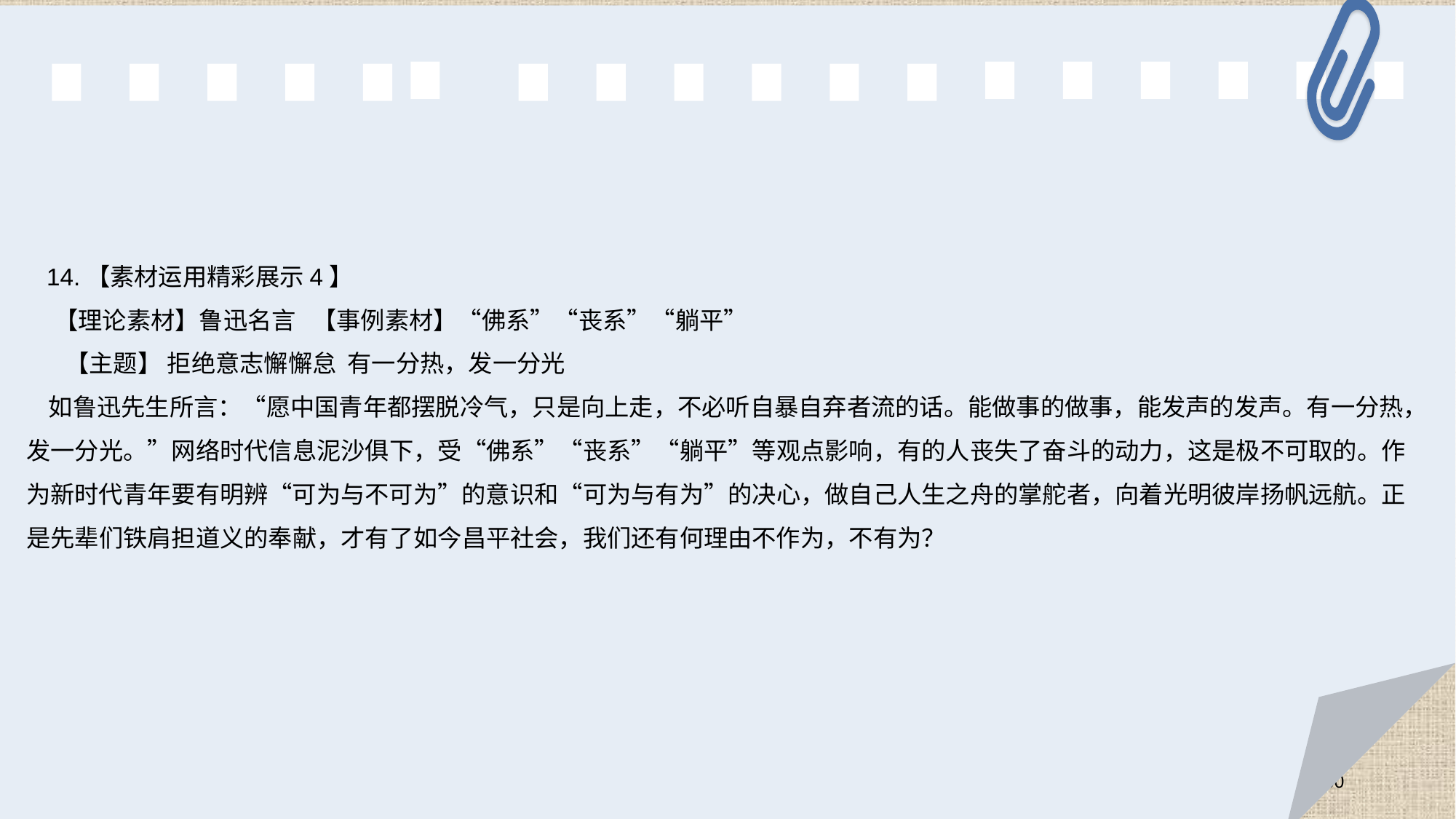

14.【素材运用精彩展示4】
    【理论素材】鲁迅名言   【事例素材】“佛系”“丧系”“躺平”
      【主题】 拒绝意志懈懈怠  有一分热，发一分光
   如鲁迅先生所言：“愿中国青年都摆脱冷气，只是向上走，不必听自暴自弃者流的话。能做事的做事，能发声的发声。有一分热，发一分光。”网络时代信息泥沙俱下，受“佛系”“丧系”“躺平”等观点影响，有的人丧失了奋斗的动力，这是极不可取的。作为新时代青年要有明辨“可为与不可为”的意识和“可为与有为”的决心，做自己人生之舟的掌舵者，向着光明彼岸扬帆远航。正是先辈们铁肩担道义的奉献，才有了如今昌平社会，我们还有何理由不作为，不有为？
80